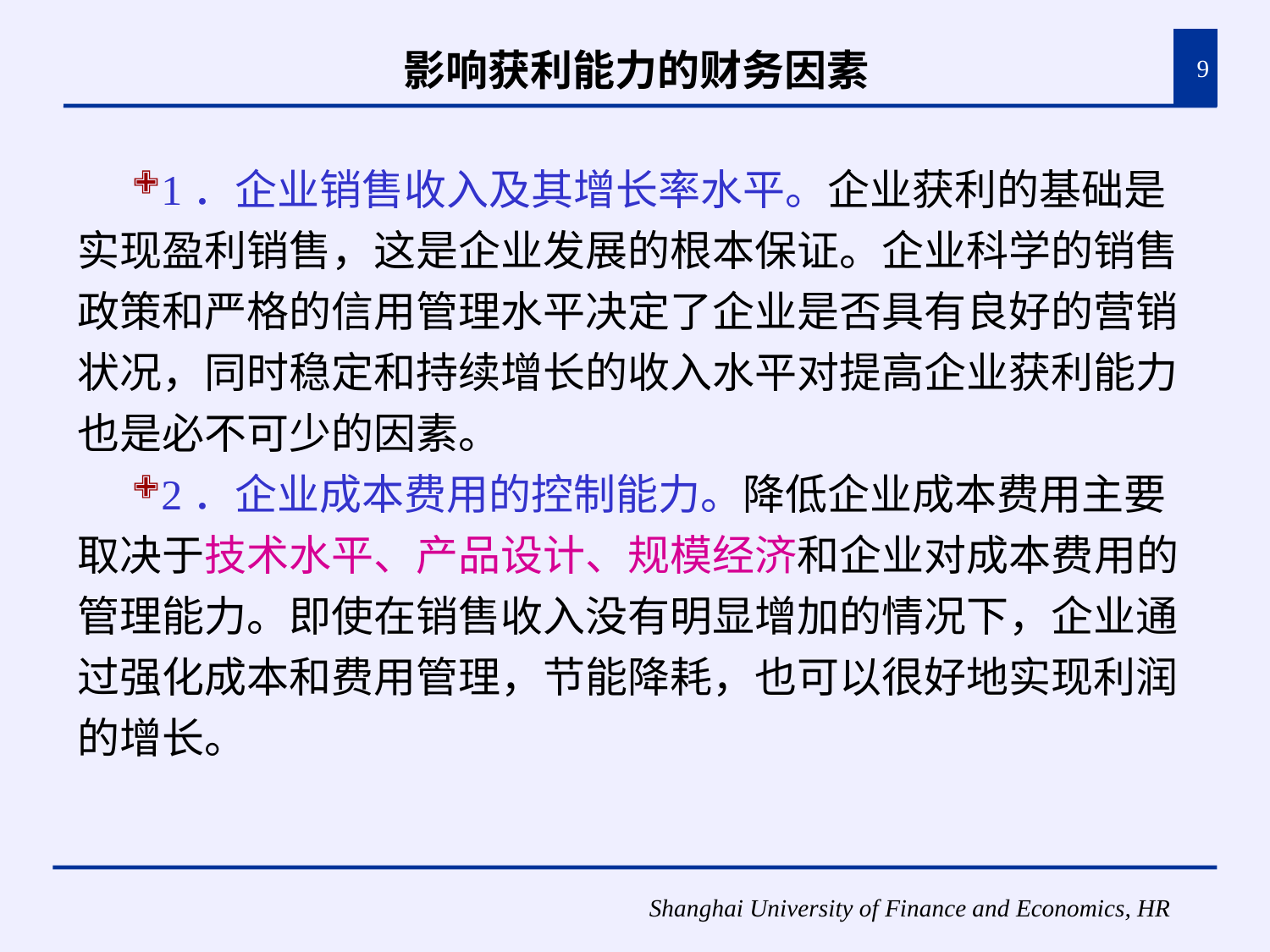

# 影响获利能力的财务因素
9
1．企业销售收入及其增长率水平。企业获利的基础是实现盈利销售，这是企业发展的根本保证。企业科学的销售政策和严格的信用管理水平决定了企业是否具有良好的营销状况，同时稳定和持续增长的收入水平对提高企业获利能力也是必不可少的因素。
2．企业成本费用的控制能力。降低企业成本费用主要取决于技术水平、产品设计、规模经济和企业对成本费用的管理能力。即使在销售收入没有明显增加的情况下，企业通过强化成本和费用管理，节能降耗，也可以很好地实现利润的增长。